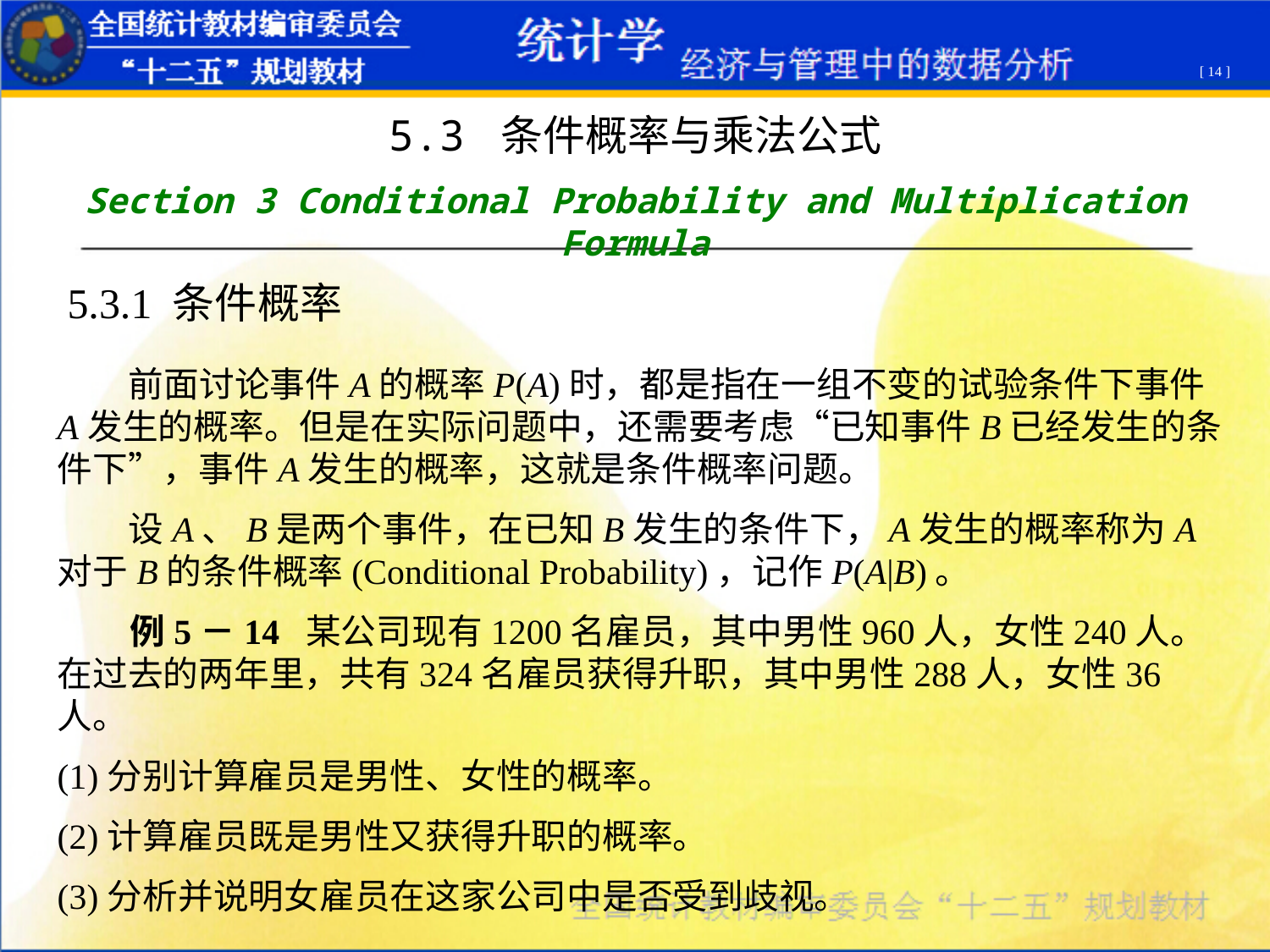

[ 14 ]
5.3 条件概率与乘法公式
Section 3 Conditional Probability and Multiplication Formula
5.3.1 条件概率
        前面讨论事件A的概率P(A)时，都是指在一组不变的试验条件下事件A发生的概率。但是在实际问题中，还需要考虑“已知事件B已经发生的条件下”，事件A发生的概率，这就是条件概率问题。
        设A、B是两个事件，在已知B发生的条件下，A发生的概率称为A对于B的条件概率(Conditional Probability)，记作P(A|B)。
        例5－14  某公司现有1200名雇员，其中男性960人，女性240人。在过去的两年里，共有324名雇员获得升职，其中男性288人，女性36人。
(1)分别计算雇员是男性、女性的概率。
(2)计算雇员既是男性又获得升职的概率。
(3)分析并说明女雇员在这家公司中是否受到歧视。